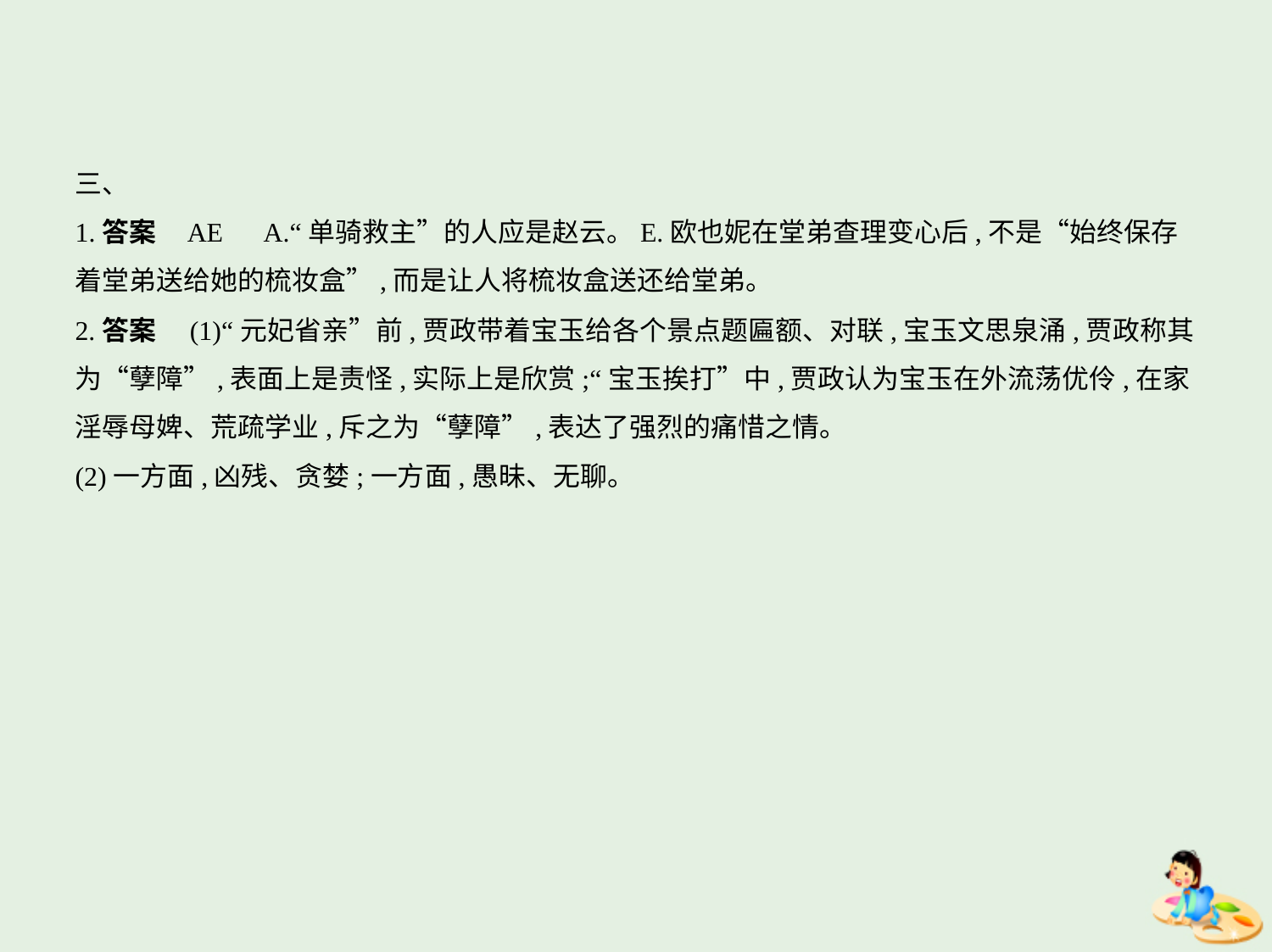

三、
1.答案    AE　A.“单骑救主”的人应是赵云。E.欧也妮在堂弟查理变心后,不是“始终保存
着堂弟送给她的梳妆盒”,而是让人将梳妆盒送还给堂弟。
2.答案　(1)“元妃省亲”前,贾政带着宝玉给各个景点题匾额、对联,宝玉文思泉涌,贾政称其
为“孽障”,表面上是责怪,实际上是欣赏;“宝玉挨打”中,贾政认为宝玉在外流荡优伶,在家
淫辱母婢、荒疏学业,斥之为“孽障”,表达了强烈的痛惜之情。
(2)一方面,凶残、贪婪;一方面,愚昧、无聊。